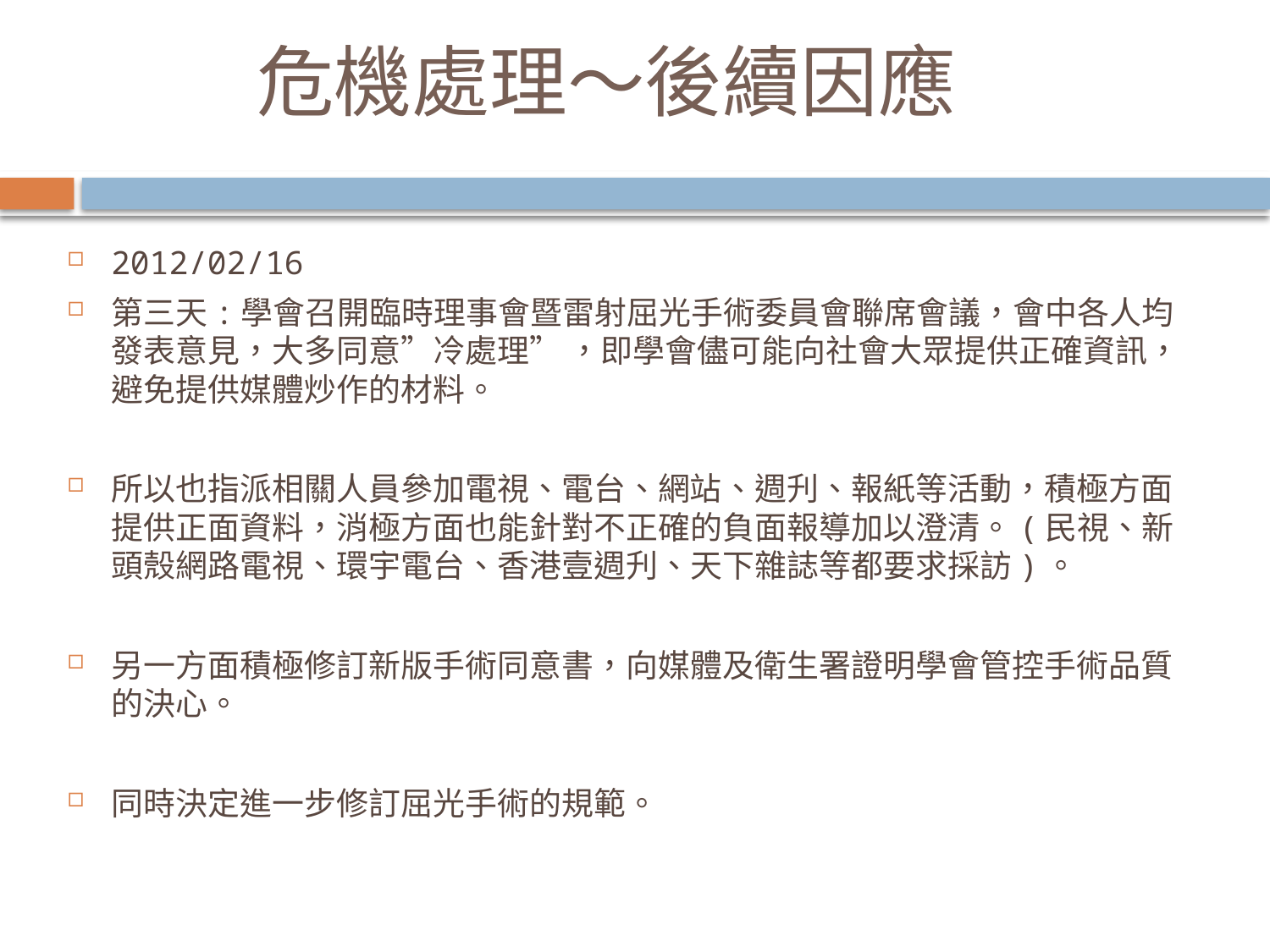

# 危機處理～後續因應
2012/02/16
第三天:學會召開臨時理事會暨雷射屈光手術委員會聯席會議，會中各人均發表意見，大多同意”冷處理” ，即學會儘可能向社會大眾提供正確資訊，避免提供媒體炒作的材料。

所以也指派相關人員參加電視、電台、網站、週刋、報紙等活動，積極方面提供正面資料，消極方面也能針對不正確的負面報導加以澄清。(民視、新頭殼網路電視、環宇電台、香港壹週刋、天下雜誌等都要求採訪)。

另一方面積極修訂新版手術同意書，向媒體及衛生署證明學會管控手術品質的決心。

同時決定進一步修訂屈光手術的規範。